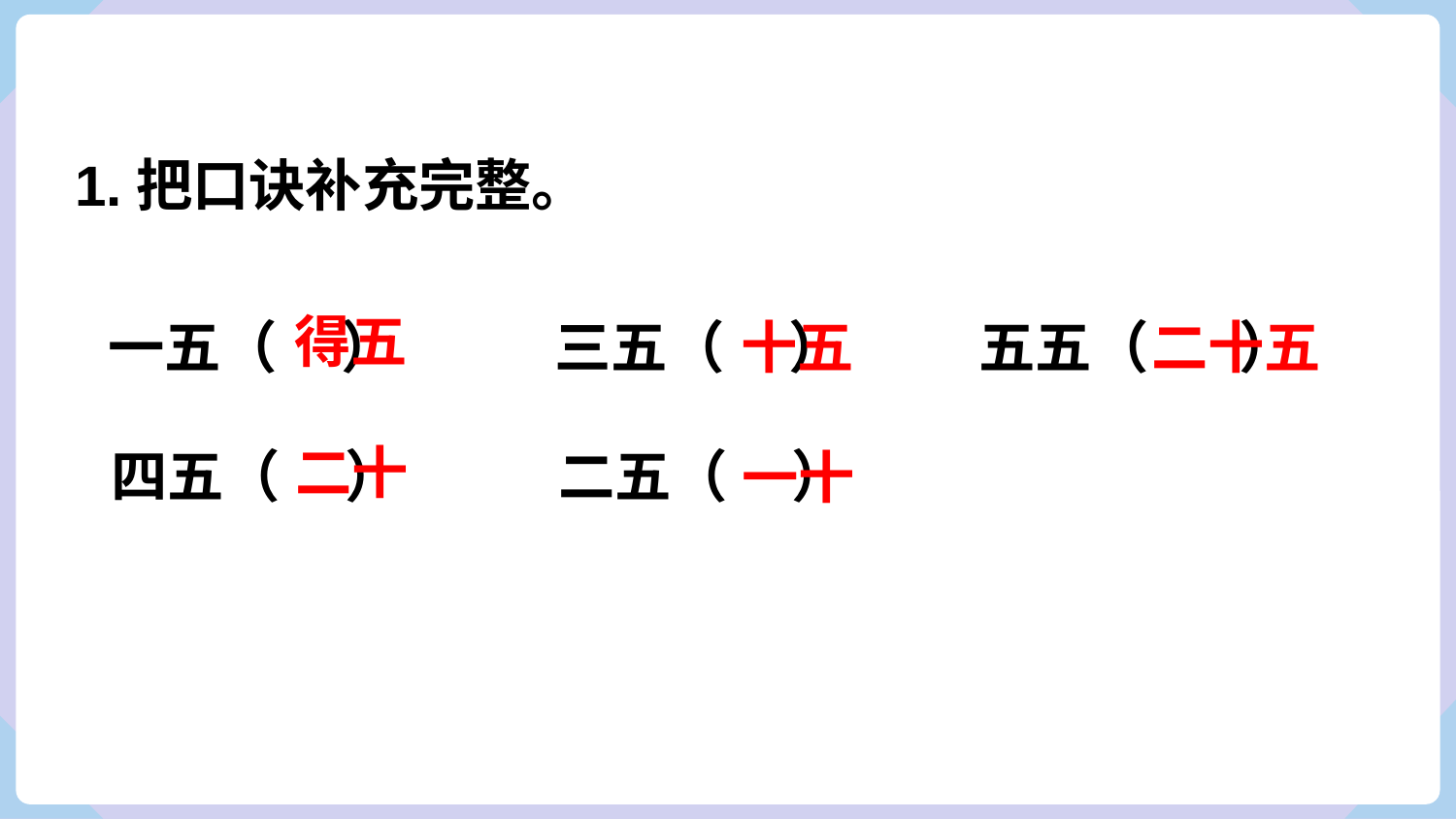

1.把口诀补充完整。
得五
一五（     ）
三五（     ）
五五（       ）
四五（     ）
二五（     ）
十五
二十五
二十
一十